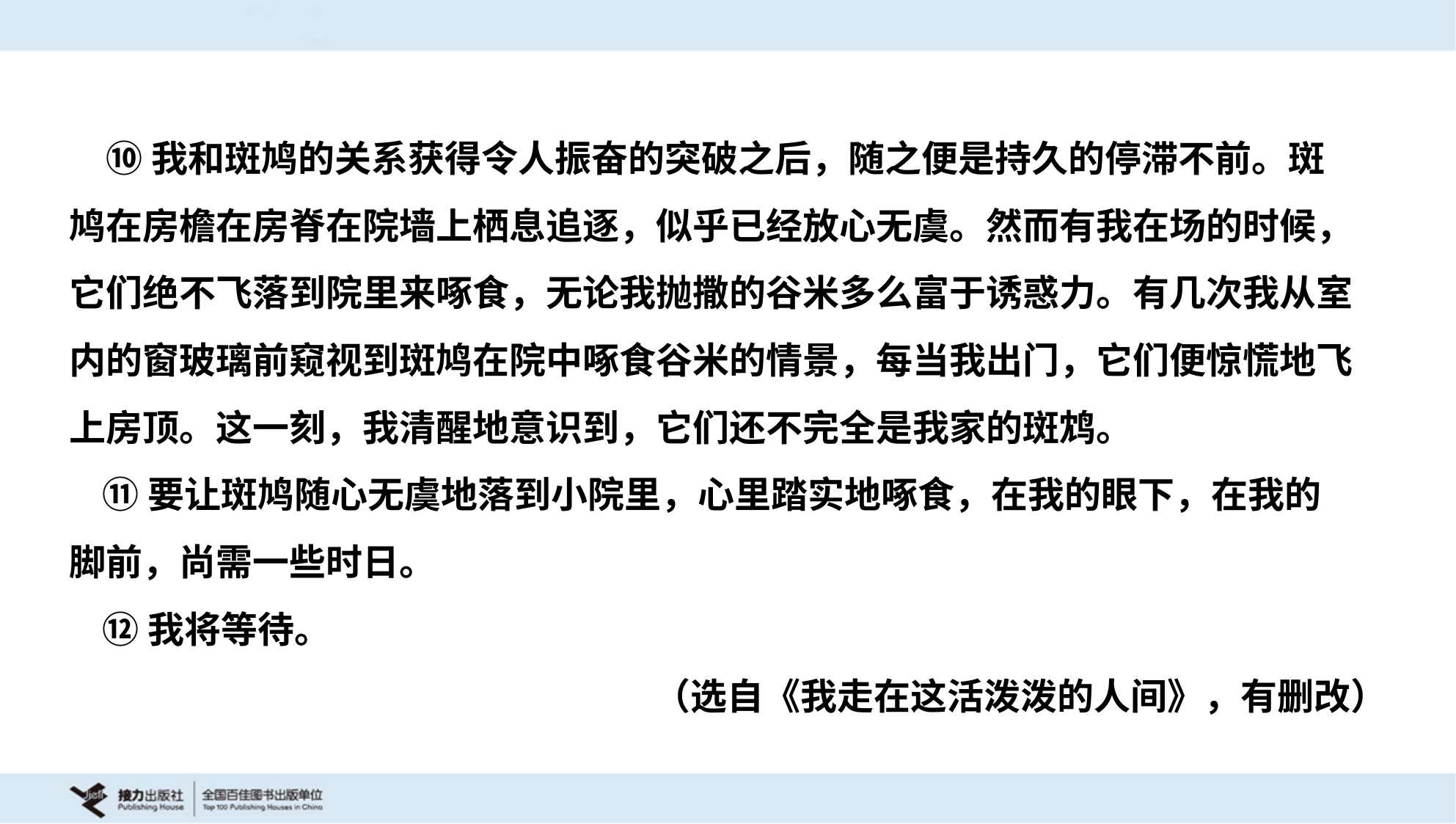

⑩我和斑鸠的关系获得令人振奋的突破之后，随之便是持久的停滞不前。斑
鸠在房檐在房脊在院墙上栖息追逐，似乎已经放心无虞。然而有我在场的时候，
它们绝不飞落到院里来啄食，无论我抛撒的谷米多么富于诱惑力。有几次我从室
内的窗玻璃前窥视到斑鸠在院中啄食谷米的情景，每当我出门，它们便惊慌地飞
上房顶。这一刻，我清醒地意识到，它们还不完全是我家的斑鸩。
    ⑪要让斑鸠随心无虞地落到小院里，心里踏实地啄食，在我的眼下，在我的
脚前，尚需一些时日。
    ⑫我将等待。
（选自《我走在这活泼泼的人间》，有删改）